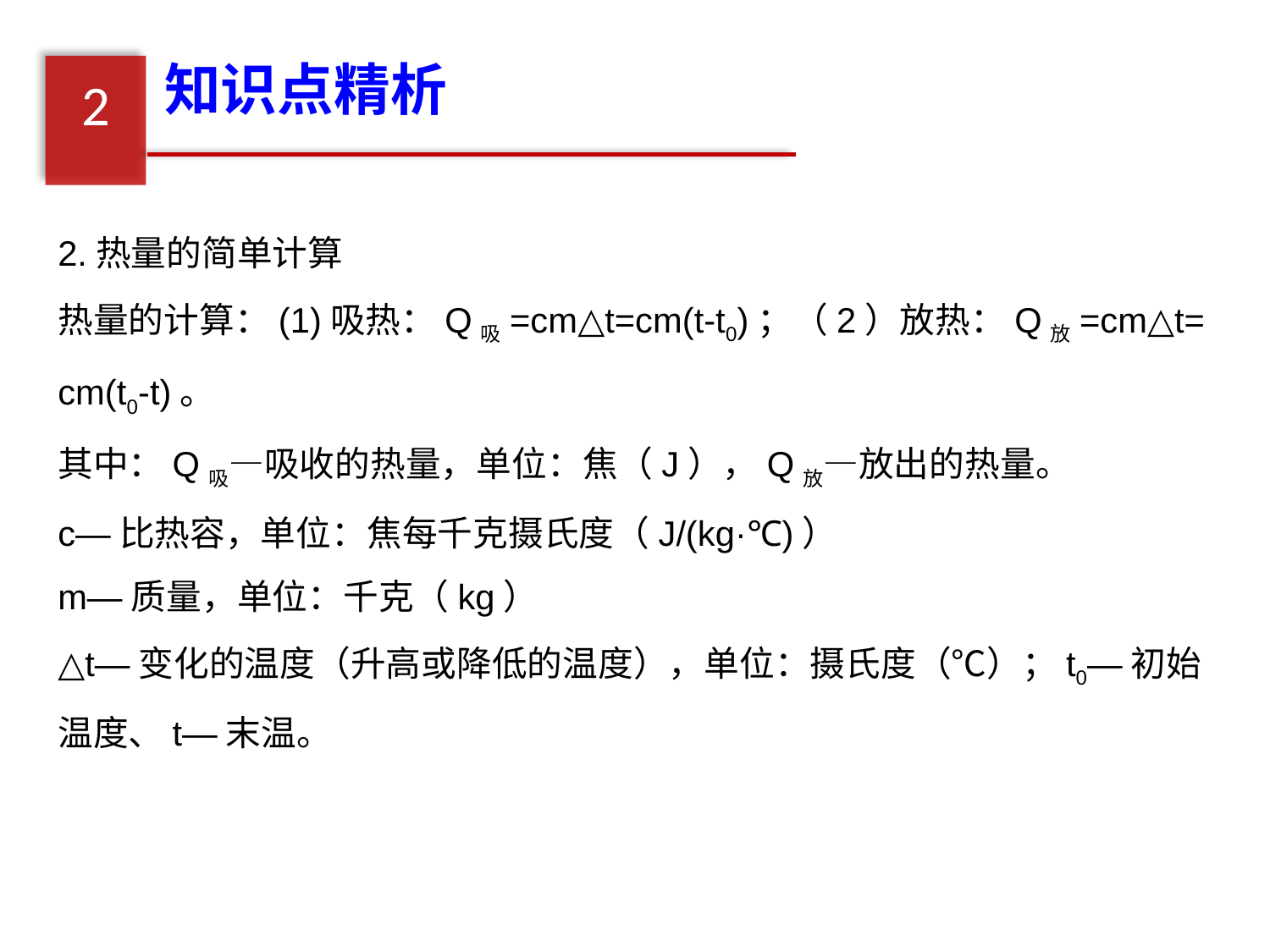

知识点精析

2
2.热量的简单计算
热量的计算：(1)吸热：Q吸=cm△t=cm(t-t0)；（2）放热：Q放=cm△t= cm(t0-t)。
其中：Q吸—吸收的热量，单位：焦（J），Q放—放出的热量。
c—比热容，单位：焦每千克摄氏度（J/(kg·℃)）
m—质量，单位：千克（kg）
△t—变化的温度（升高或降低的温度），单位：摄氏度（℃）；t0—初始温度、t—末温。